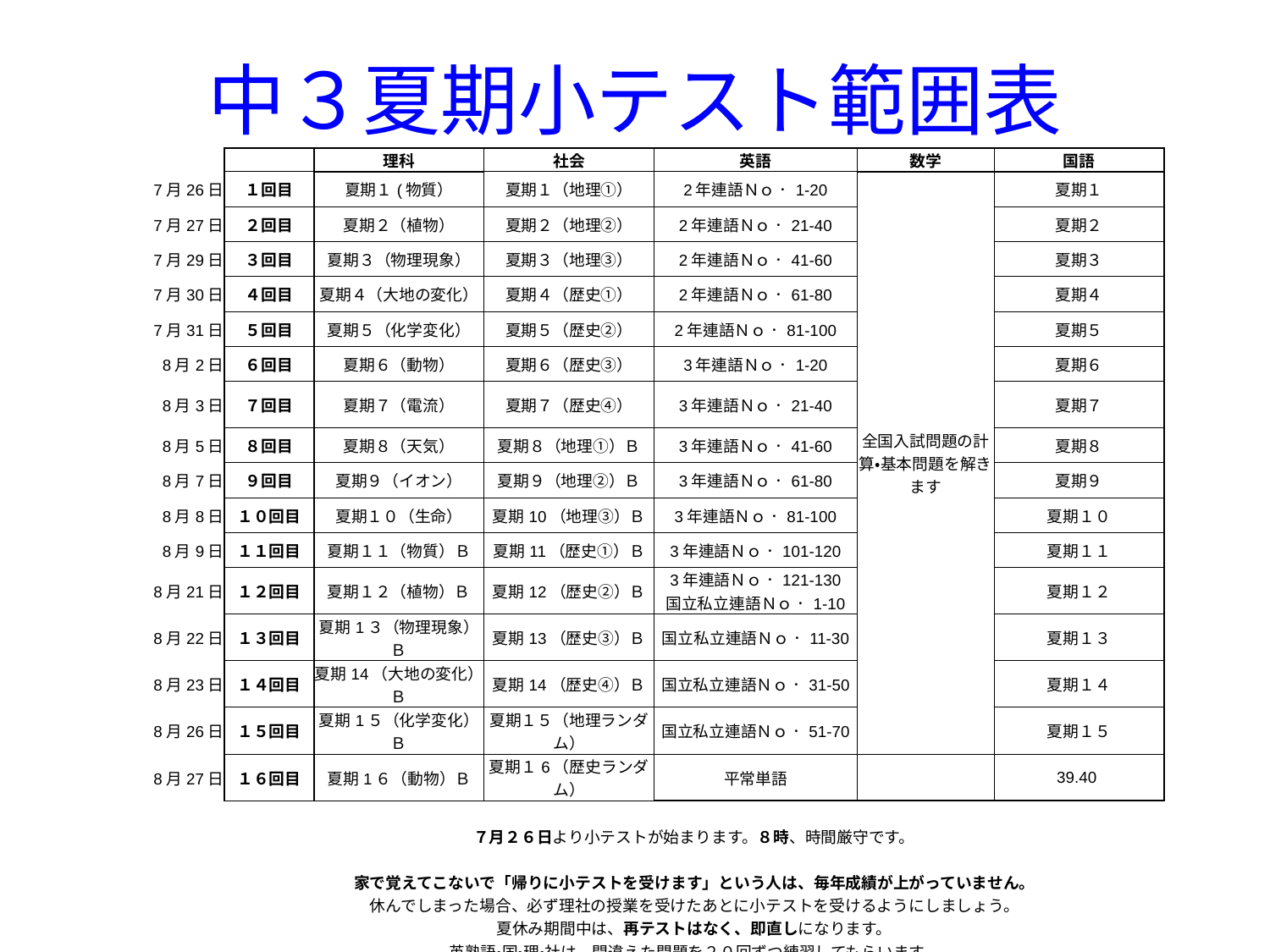

# 中３夏期小テスト範囲表
|  |  | 理科 | 社会 | 英語 | 数学 | 国語 |
| --- | --- | --- | --- | --- | --- | --- |
| 7月26日 | １回目 | 夏期１(物質） | 夏期１（地理①） | 2年連語Ｎｏ．1-20 | 全国入試問題の計算・基本問題を解きます | 夏期１ |
| 7月27日 | ２回目 | 夏期２（植物） | 夏期２（地理②） | 2年連語Ｎｏ．21-40 |  | 夏期２ |
| 7月29日 | ３回目 | 夏期３（物理現象） | 夏期３（地理③） | 2年連語Ｎｏ．41-60 |  | 夏期３ |
| 7月30日 | ４回目 | 夏期４（大地の変化） | 夏期４（歴史①） | 2年連語Ｎｏ．61-80 |  | 夏期４ |
| 7月31日 | ５回目 | 夏期５（化学変化） | 夏期５（歴史②） | 2年連語Ｎｏ．81-100 |  | 夏期５ |
| 8月2日 | ６回目 | 夏期６（動物） | 夏期６（歴史③） | 3年連語Ｎｏ．1-20 |  | 夏期６ |
| 8月3日 | ７回目 | 夏期７（電流） | 夏期７（歴史④） | 3年連語Ｎｏ．21-40 |  | 夏期７ |
| 8月5日 | ８回目 | 夏期８（天気） | 夏期８（地理①）Ｂ | 3年連語Ｎｏ．41-60 |  | 夏期８ |
| 8月7日 | ９回目 | 夏期９（イオン） | 夏期９（地理②）Ｂ | 3年連語Ｎｏ．61-80 |  | 夏期９ |
| 8月8日 | １０回目 | 夏期１０（生命） | 夏期10（地理③）Ｂ | 3年連語Ｎｏ．81-100 |  | 夏期１０ |
| 8月9日 | １１回目 | 夏期１１（物質）Ｂ | 夏期11（歴史①）Ｂ | 3年連語Ｎｏ．101-120 |  | 夏期１１ |
| 8月21日 | １２回目 | 夏期１２（植物）Ｂ | 夏期12（歴史②）Ｂ | 3年連語Ｎｏ．121-130 国立私立連語Ｎｏ．1-10 |  | 夏期１２ |
| 8月22日 | １３回目 | 夏期1３（物理現象）Ｂ | 夏期13（歴史③）Ｂ | 国立私立連語Ｎｏ．11-30 |  | 夏期１３ |
| 8月23日 | １４回目 | 夏期14（大地の変化）Ｂ | 夏期14（歴史④）Ｂ | 国立私立連語Ｎｏ．31-50 |  | 夏期１４ |
| 8月26日 | １５回目 | 夏期1５（化学変化）Ｂ | 夏期１５（地理ランダム） | 国立私立連語Ｎｏ．51-70 |  | 夏期１５ |
| 8月27日 | １６回目 | 夏期1６（動物）Ｂ | 夏期１6（歴史ランダム） | 平常単語 |  | 39.40 |
|  |  |  |  |  |  |  |
|  | ７月２６日より小テストが始まります。８時、時間厳守です。 家で覚えてこないで「帰りに小テストを受けます」という人は、毎年成績が上がっていません。 休んでしまった場合、必ず理社の授業を受けたあとに小テストを受けるようにしましょう。 夏休み期間中は、再テストはなく、即直しになります。 英熟語・国・理・社は、間違えた問題を２０回ずつ練習してもらいます。 |  |  |  |  |  |
|  |  |  |  |  |  |  |
|  |  |  |  |  |  |  |
|  |  |  |  |  |  |  |
|  |  |  |  |  |  |  |
|  |  |  |  |  |  |  |
|  |  |  |  |  |  |  |
|  |  |  |  |  |  |  |
|  |  |  |  |  |  |  |
|  |  |  |  |  |  |  |
|  |  |  |  |  |  |  |
|  |  |  |  |  |  |  |